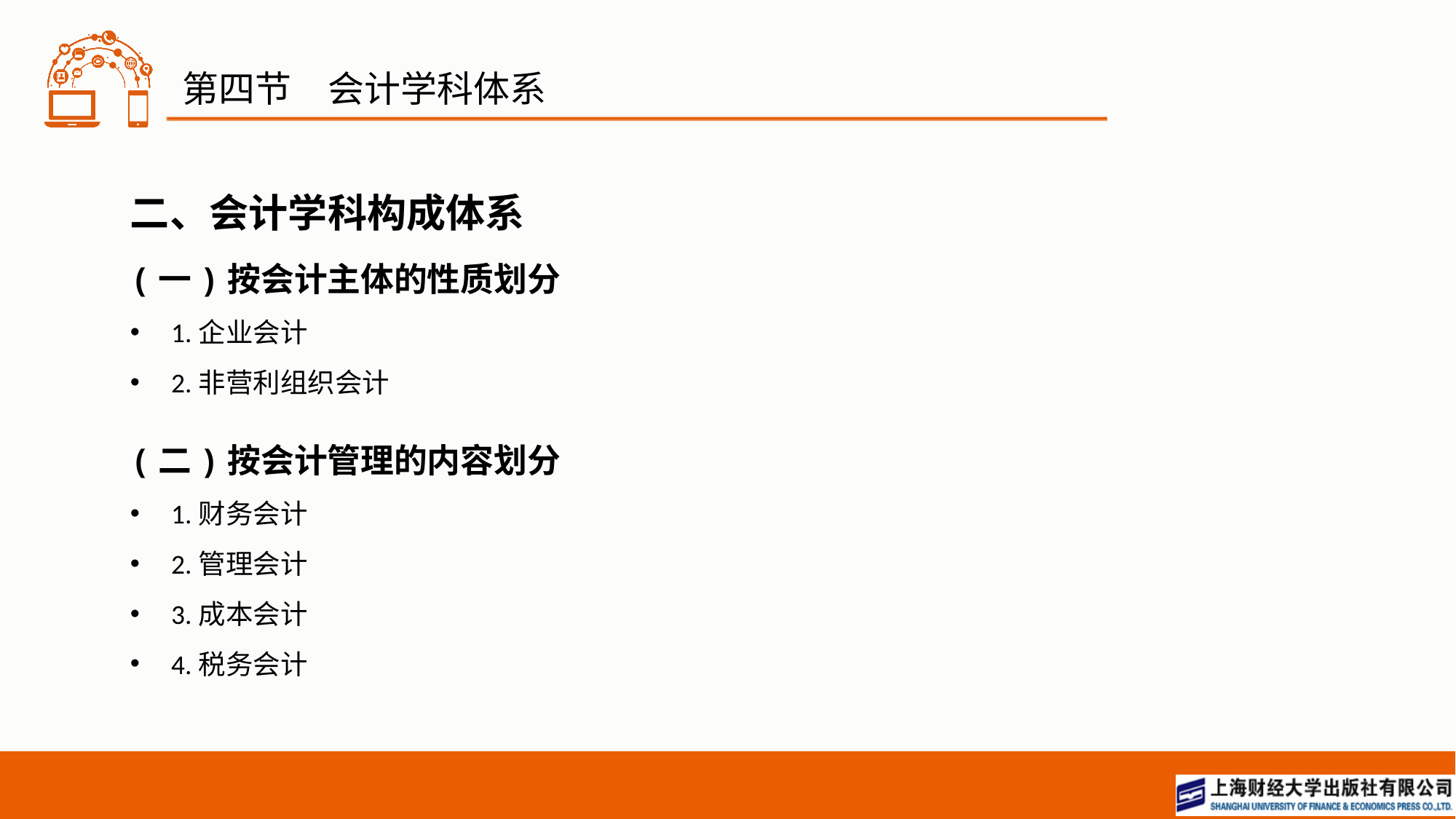

# 第四节　会计学科体系
二、会计学科构成体系
(一)按会计主体的性质划分
1.企业会计
2.非营利组织会计
(二)按会计管理的内容划分
1.财务会计
2.管理会计
3.成本会计
4.税务会计